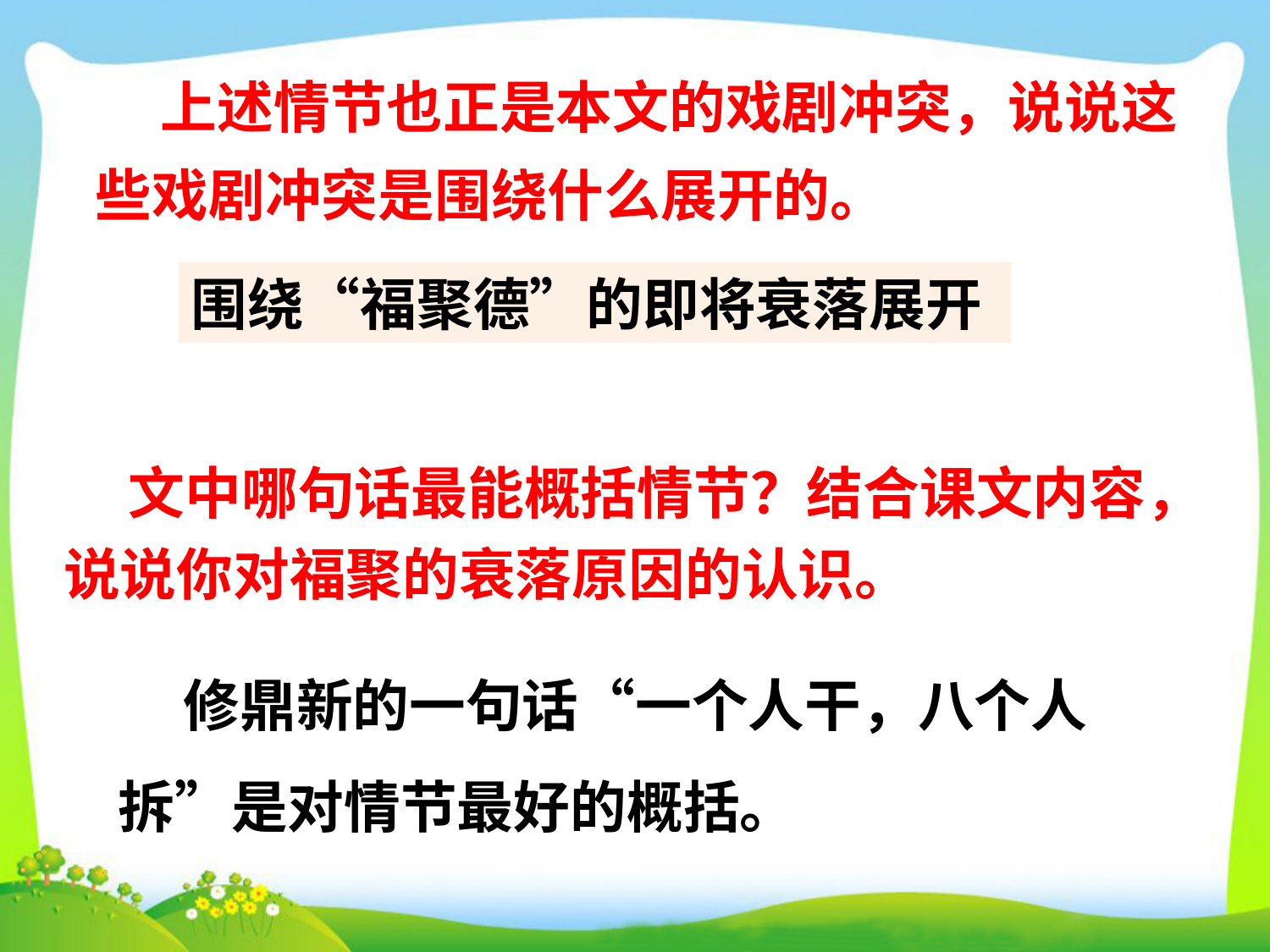

上述情节也正是本文的戏剧冲突，说说这些戏剧冲突是围绕什么展开的。
围绕“福聚德”的即将衰落展开
    文中哪句话最能概括情节？结合课文内容，说说你对福聚的衰落原因的认识。
    修鼎新的一句话“一个人干，八个人拆”是对情节最好的概括。